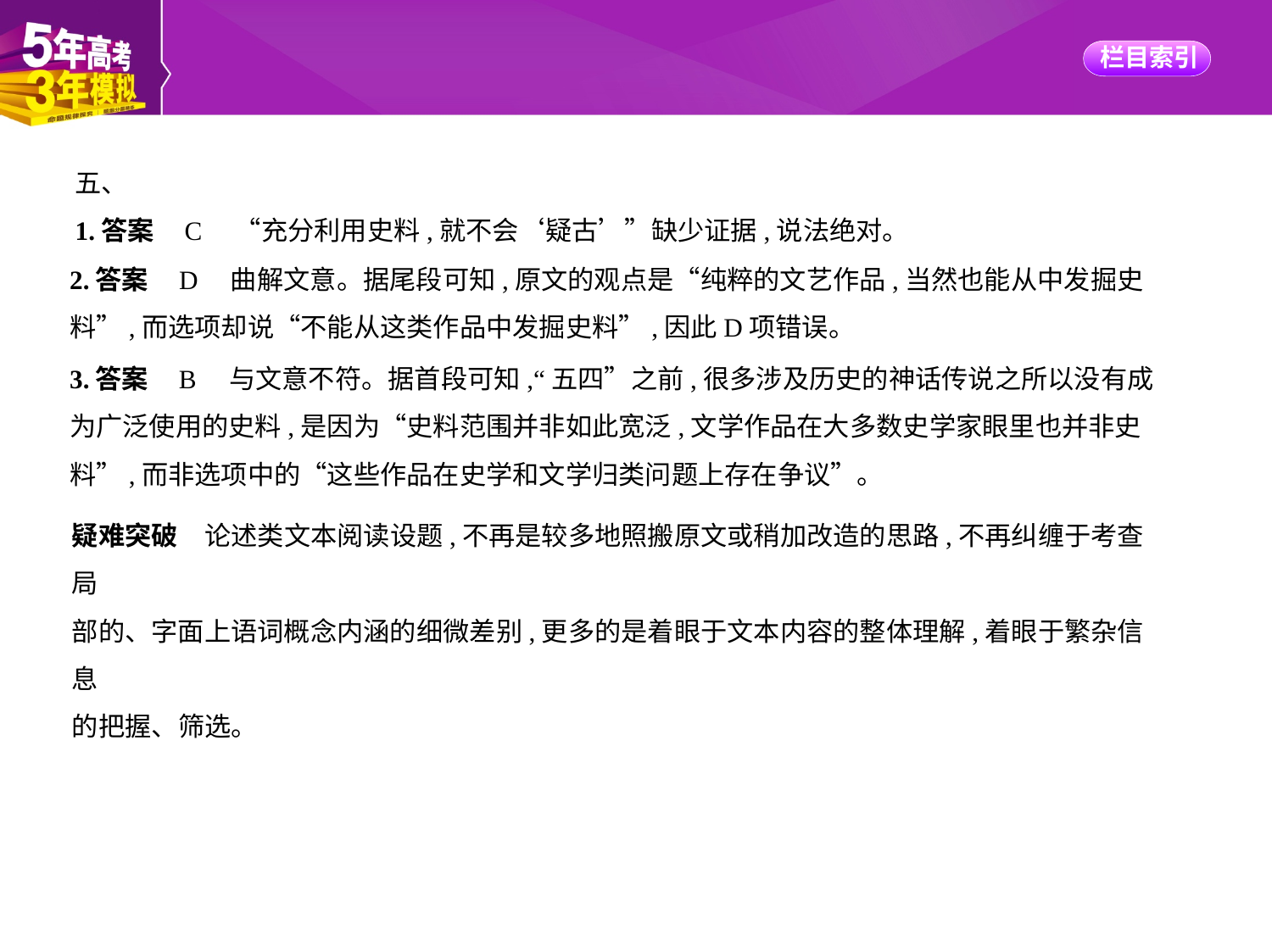

五、
1.答案    C　“充分利用史料,就不会‘疑古’”缺少证据,说法绝对。
2.答案    D　曲解文意。据尾段可知,原文的观点是“纯粹的文艺作品,当然也能从中发掘史
料”,而选项却说“不能从这类作品中发掘史料”,因此D项错误。
3.答案    B　与文意不符。据首段可知,“五四”之前,很多涉及历史的神话传说之所以没有成
为广泛使用的史料,是因为“史料范围并非如此宽泛,文学作品在大多数史学家眼里也并非史
料”,而非选项中的“这些作品在史学和文学归类问题上存在争议”。
疑难突破　论述类文本阅读设题,不再是较多地照搬原文或稍加改造的思路,不再纠缠于考查局
部的、字面上语词概念内涵的细微差别,更多的是着眼于文本内容的整体理解,着眼于繁杂信息
的把握、筛选。